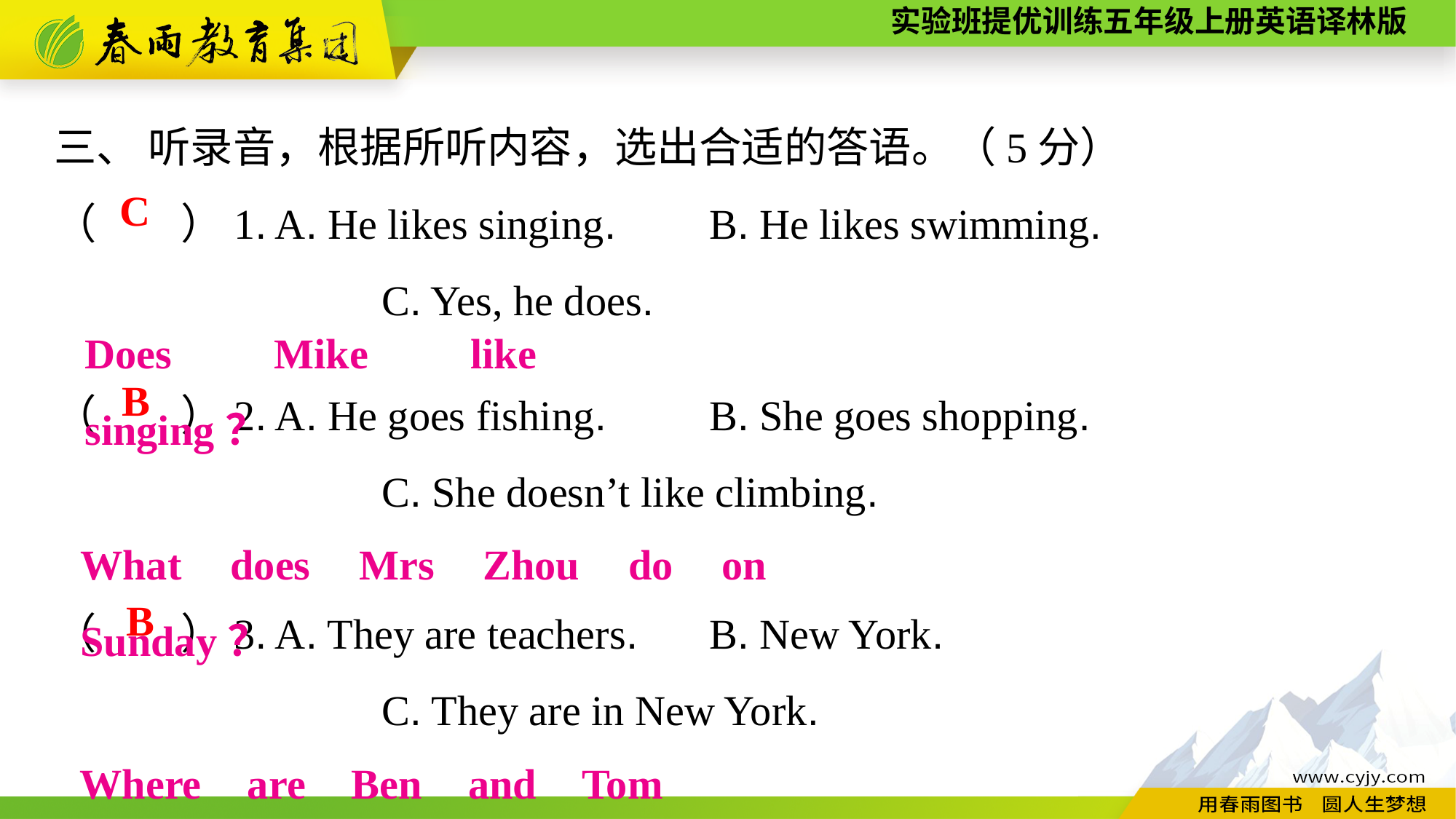

三、 听录音，根据所听内容，选出合适的答语。（5分）
（　　）1. A. He likes singing.	B. He likes swimming.
			C. Yes, he does.
C
Does Mike like singing？
（　　）2. A. He goes fishing.	B. She goes shopping.
			C. She doesn’t like climbing.

（　　）3. A. They are teachers.	B. New York.
			C. They are in New York.
B
What does Mrs Zhou do on Sunday？
B
Where are Ben and Tom from？